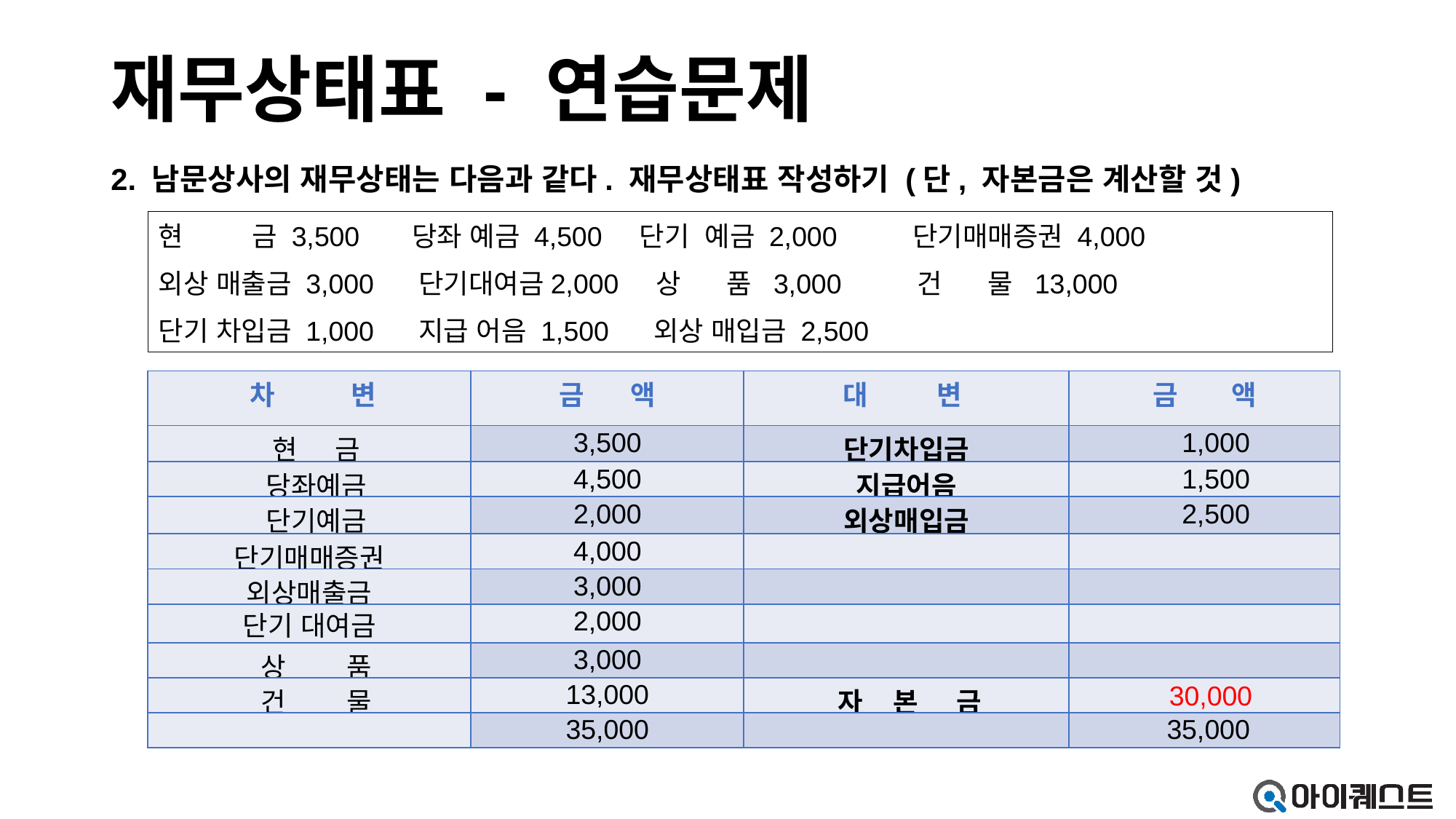

# 재무상태표 - 연습문제
2. 남문상사의 재무상태는 다음과 같다. 재무상태표 작성하기 (단, 자본금은 계산할 것)

현         금 3,500      당좌 예금 4,500    단기  예금 2,000         단기매매증권 4,000
외상 매출금 3,000     단기대여금2,000    상      품  3,000         건      물  13,000
단기 차입금 1,000     지급 어음 1,500     외상 매입금 2,500
| 차 변 | 금 액 | 대 변 | 금 액 |
| --- | --- | --- | --- |
| 현 금 | 3,500 | 단기차입금 | 1,000 |
| 당좌예금 | 4,500 | 지급어음 | 1,500 |
| 단기예금 | 2,000 | 외상매입금 | 2,500 |
| 단기매매증권 | 4,000 |  |  |
| 외상매출금 | 3,000 |  |  |
| 단기 대여금 | 2,000 |  |  |
| 상 품 | 3,000 |  |  |
| 건 물 | 13,000 | 자 본 금 |  |
|  | 35,000 |  | 35,000 |
30,000